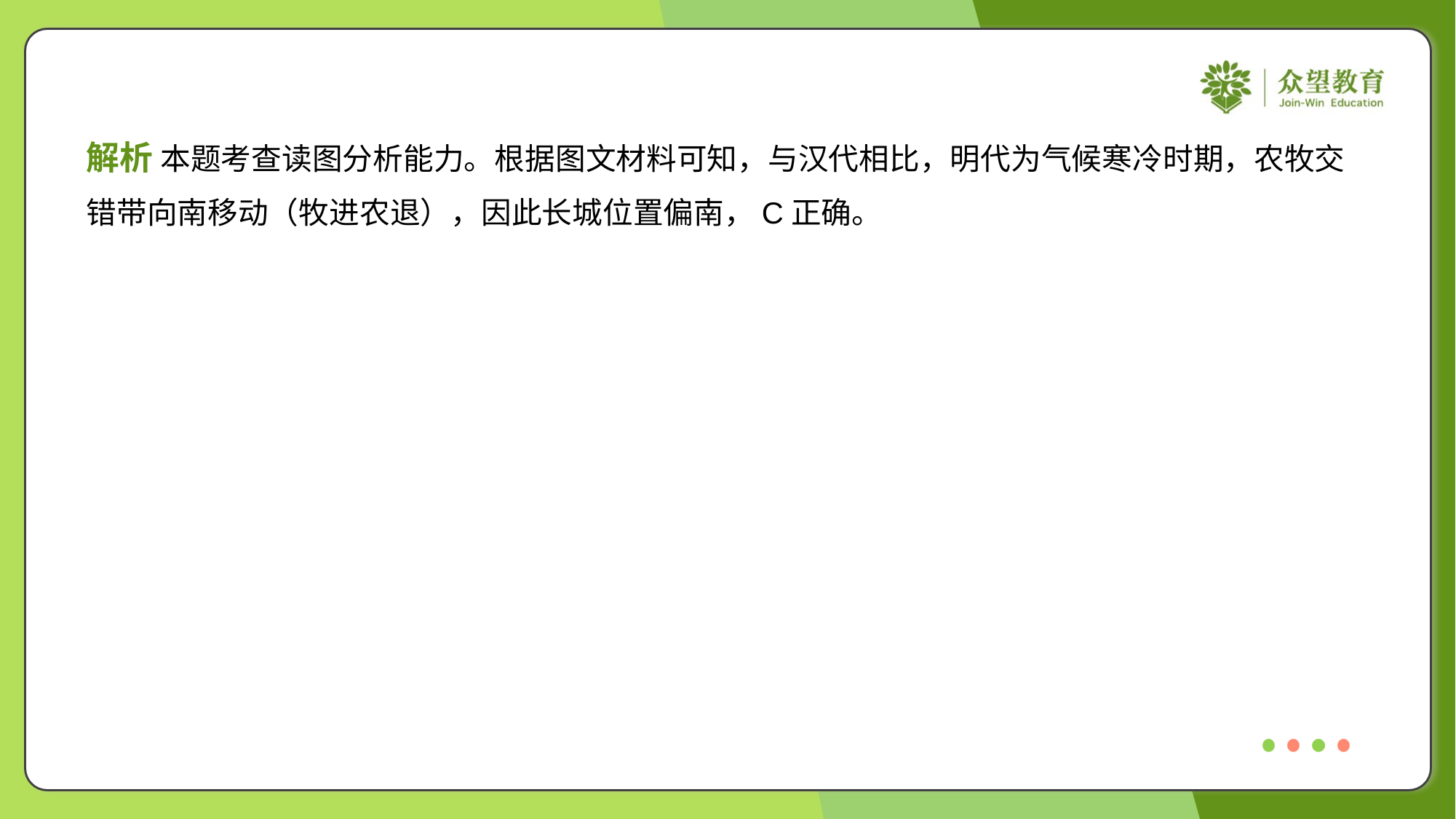

解析 本题考查读图分析能力。根据图文材料可知，与汉代相比，明代为气候寒冷时期，农牧交
错带向南移动（牧进农退），因此长城位置偏南，C正确。